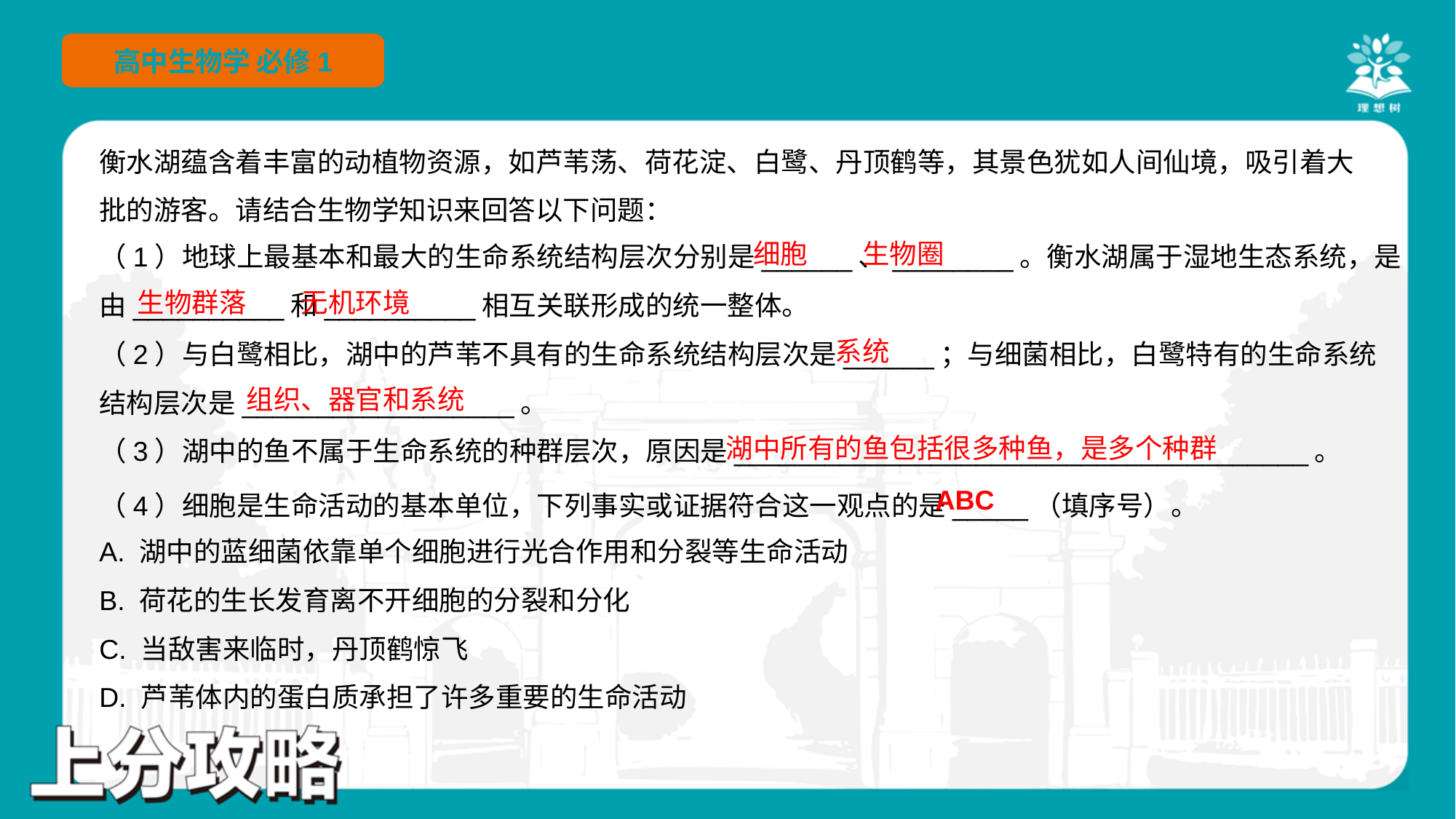

衡水湖蕴含着丰富的动植物资源，如芦苇荡、荷花淀、白鹭、丹顶鹤等，其景色犹如人间仙境，吸引着大
批的游客。请结合生物学知识来回答以下问题：
细胞
生物圈
（1）地球上最基本和最大的生命系统结构层次分别是______、________。衡水湖属于湿地生态系统，是
由__________和__________相互关联形成的统一整体。
（2）与白鹭相比，湖中的芦苇不具有的生命系统结构层次是______；与细菌相比，白鹭特有的生命系统
结构层次是__________________。
（3）湖中的鱼不属于生命系统的种群层次，原因是______________________________________。
生物群落
无机环境
系统
组织、器官和系统
湖中所有的鱼包括很多种鱼，是多个种群
ABC
（4）细胞是生命活动的基本单位，下列事实或证据符合这一观点的是_____（填序号）。
A. 湖中的蓝细菌依靠单个细胞进行光合作用和分裂等生命活动
B. 荷花的生长发育离不开细胞的分裂和分化
C. 当敌害来临时，丹顶鹤惊飞
D. 芦苇体内的蛋白质承担了许多重要的生命活动